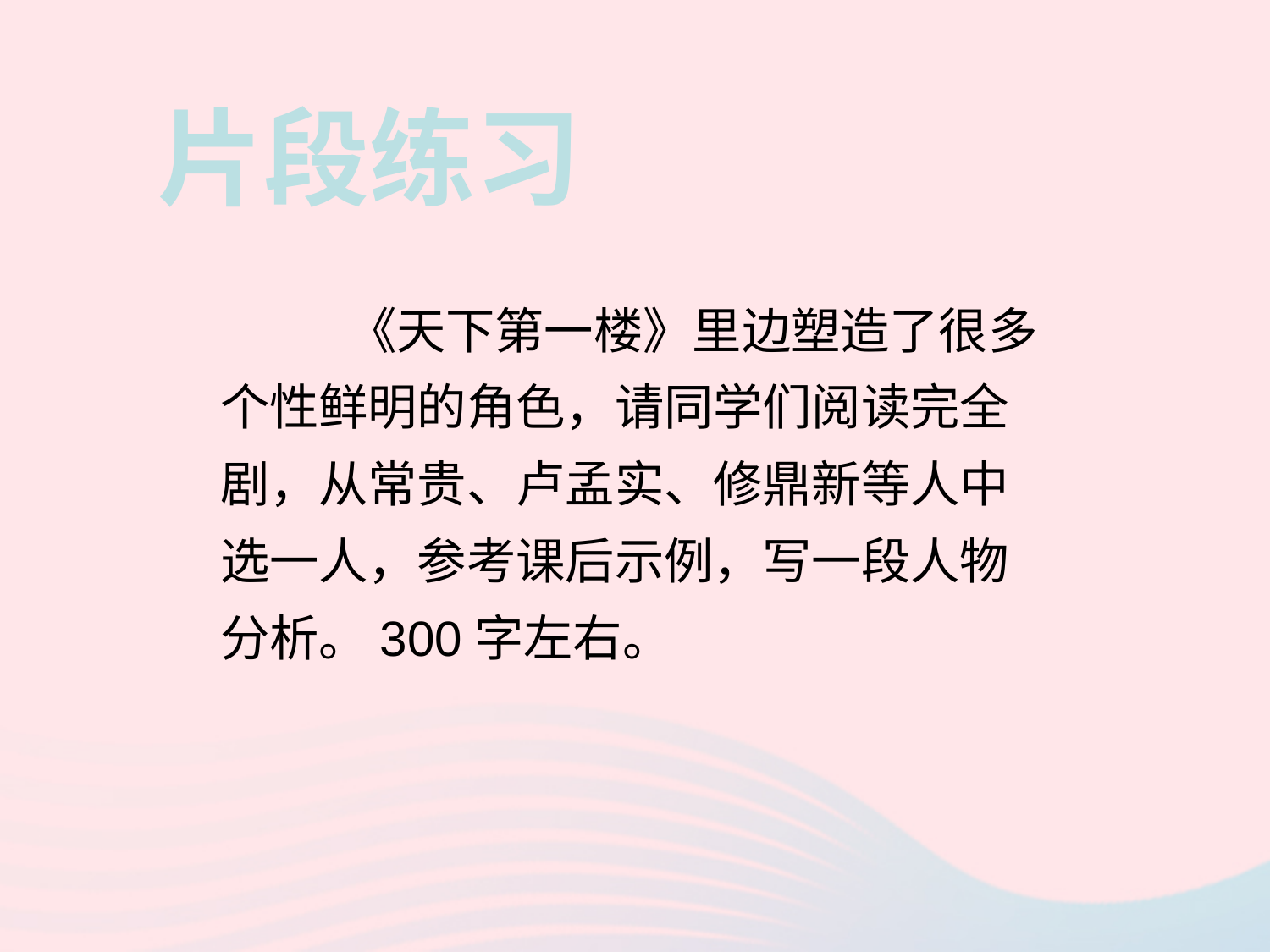

片段练习
	《天下第一楼》里边塑造了很多个性鲜明的角色，请同学们阅读完全剧，从常贵、卢孟实、修鼎新等人中选一人，参考课后示例，写一段人物分析。300字左右。